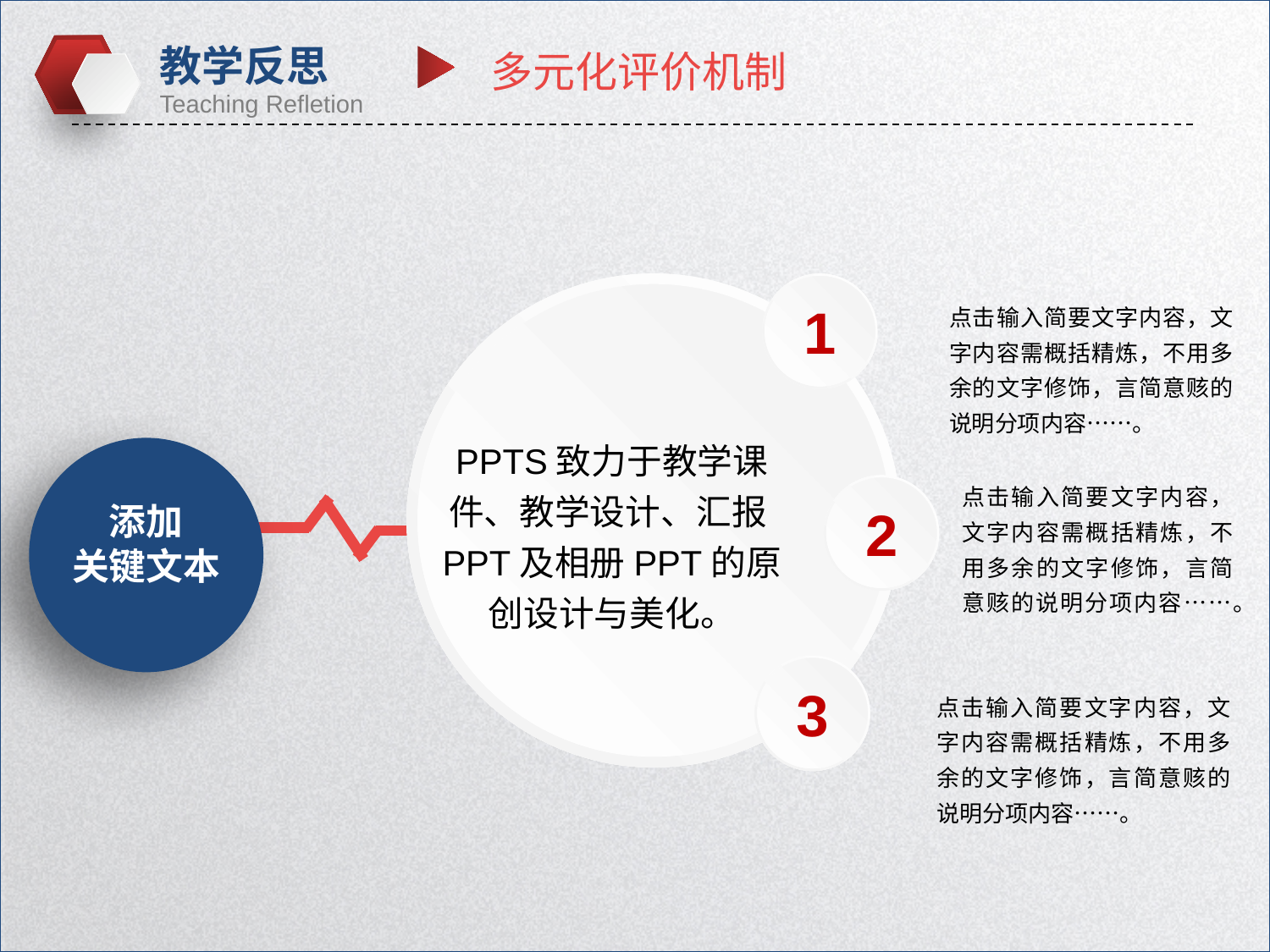

多元化评价机制

1
点击输入简要文字内容，文字内容需概括精炼，不用多余的文字修饰，言简意赅的说明分项内容……。
PPTS致力于教学课件、教学设计、汇报PPT及相册PPT的原创设计与美化。

2
点击输入简要文字内容，文字内容需概括精炼，不用多余的文字修饰，言简意赅的说明分项内容……。
添加
关键文本

3
点击输入简要文字内容，文字内容需概括精炼，不用多余的文字修饰，言简意赅的说明分项内容……。